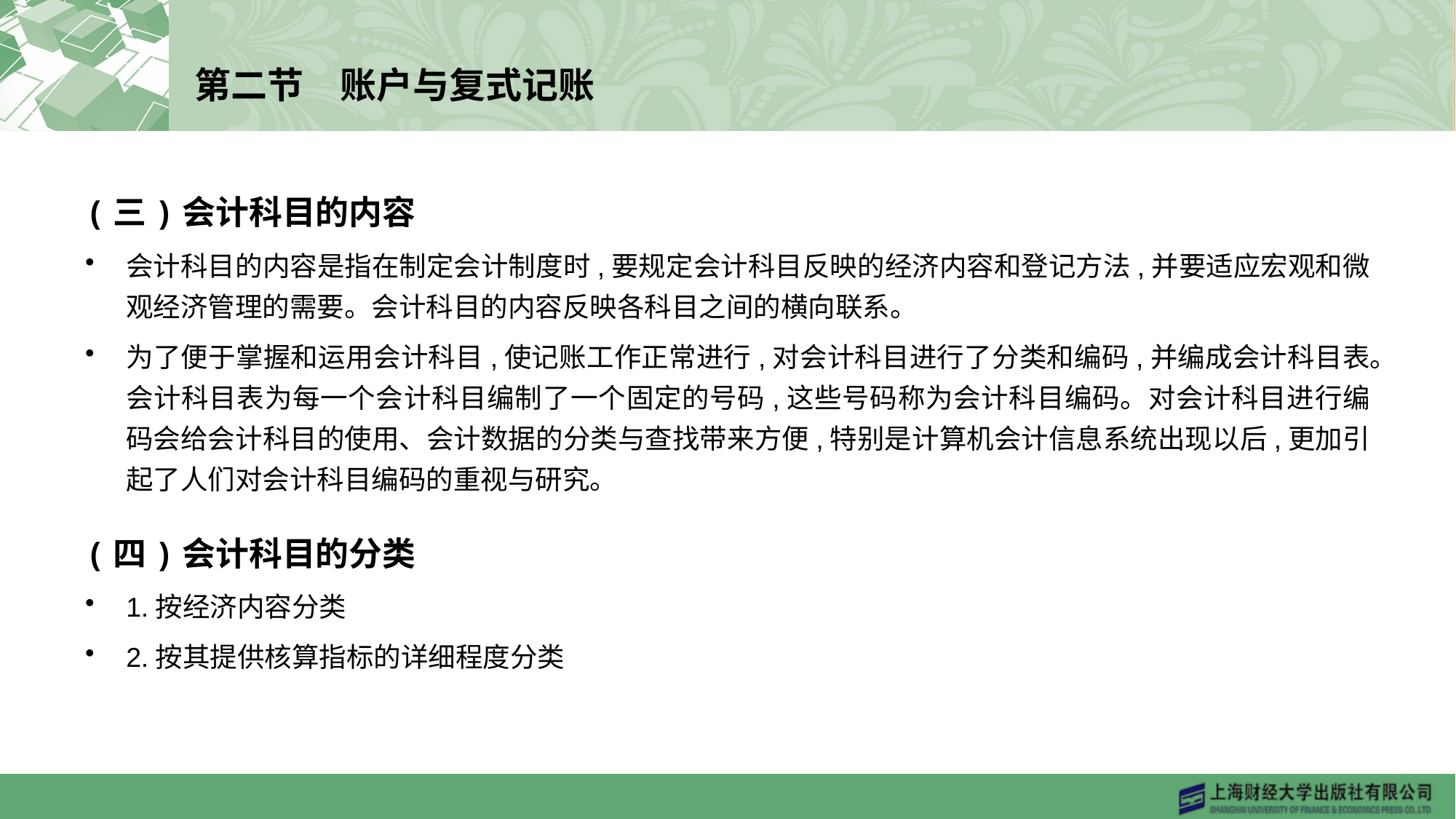

# 第二节　账户与复式记账
(三)会计科目的内容
会计科目的内容是指在制定会计制度时,要规定会计科目反映的经济内容和登记方法,并要适应宏观和微观经济管理的需要。会计科目的内容反映各科目之间的横向联系。
为了便于掌握和运用会计科目,使记账工作正常进行,对会计科目进行了分类和编码,并编成会计科目表。会计科目表为每一个会计科目编制了一个固定的号码,这些号码称为会计科目编码。对会计科目进行编码会给会计科目的使用、会计数据的分类与查找带来方便,特别是计算机会计信息系统出现以后,更加引起了人们对会计科目编码的重视与研究。
(四)会计科目的分类
1.按经济内容分类
2.按其提供核算指标的详细程度分类